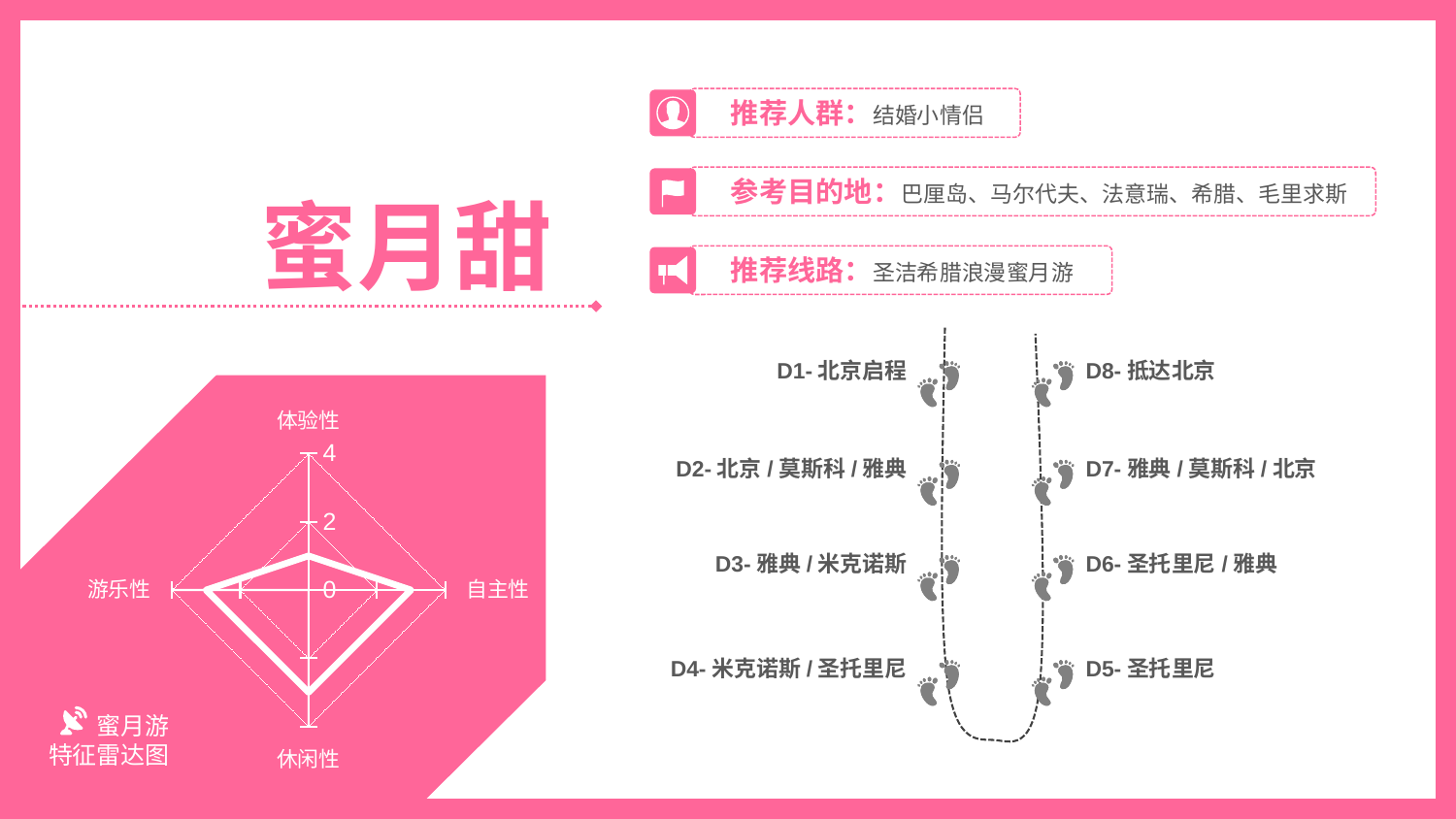

推荐人群：结婚小情侣

参考目的地：巴厘岛、马尔代夫、法意瑞、希腊、毛里求斯

蜜月甜
推荐线路：圣洁希腊浪漫蜜月游

D1-北京启程
D8-抵达北京

### Chart

| Category | 蜜月 |
|---|---|
| 体验性 | 1.0 |
| 自主性 | 3.0 |
| 休闲性 | 3.0 |
| 游乐性 | 3.0 |
蜜月游
特征雷达图

D2-北京/莫斯科/雅典
D7-雅典/莫斯科/北京

D3-雅典/米克诺斯
D6-圣托里尼/雅典

D4-米克诺斯/圣托里尼
D5-圣托里尼